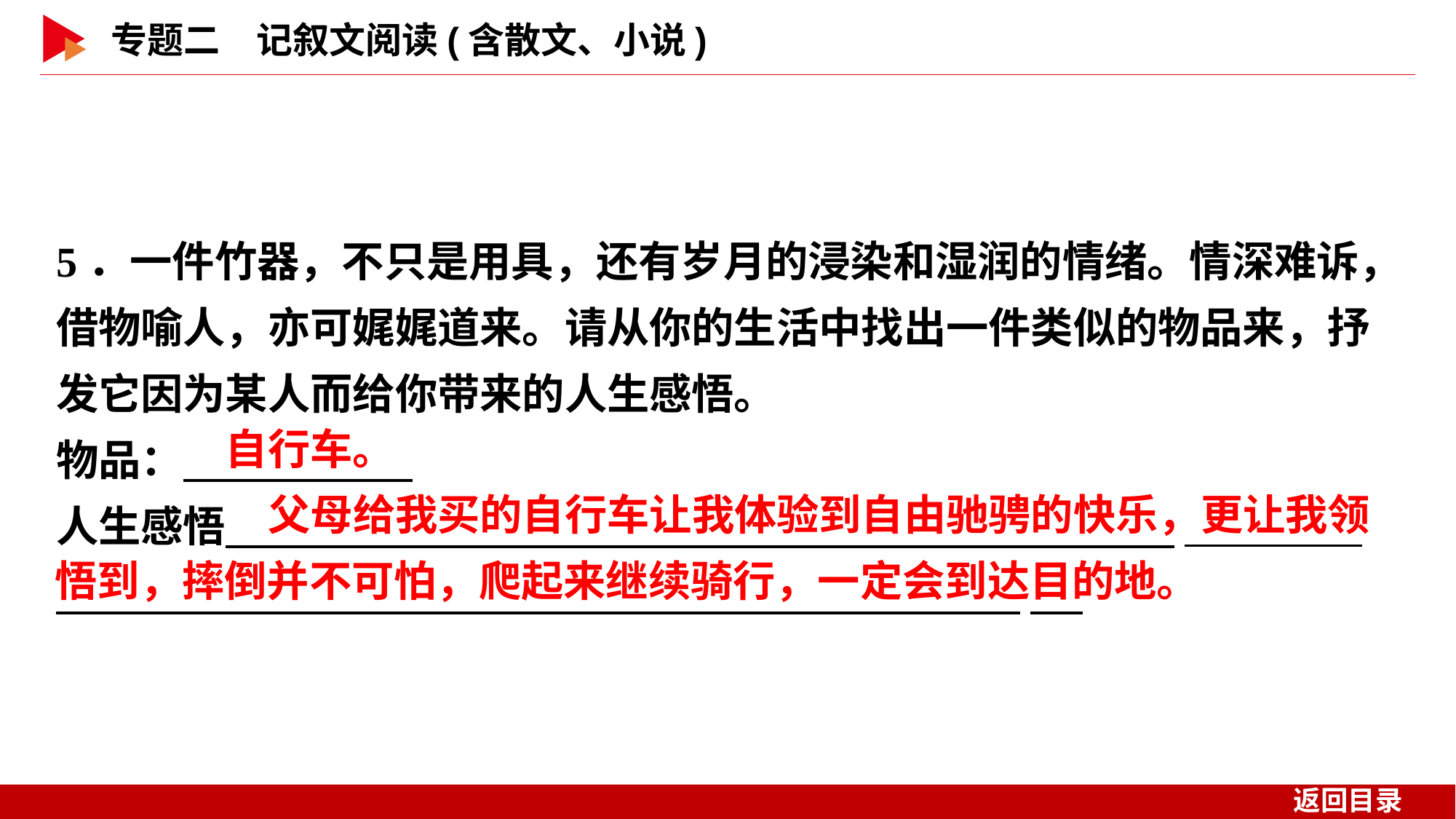

5．一件竹器，不只是用具，还有岁月的浸染和湿润的情绪。情深难诉，借物喻人，亦可娓娓道来。请从你的生活中找出一件类似的物品来，抒发它因为某人而给你带来的人生感悟。
物品：　              　 _
人生感悟　                                                                                              _
                                                                                                    　 _
自行车。
父母给我买的自行车让我体验到自由驰骋的快乐，更让我领
悟到，摔倒并不可怕，爬起来继续骑行，一定会到达目的地。